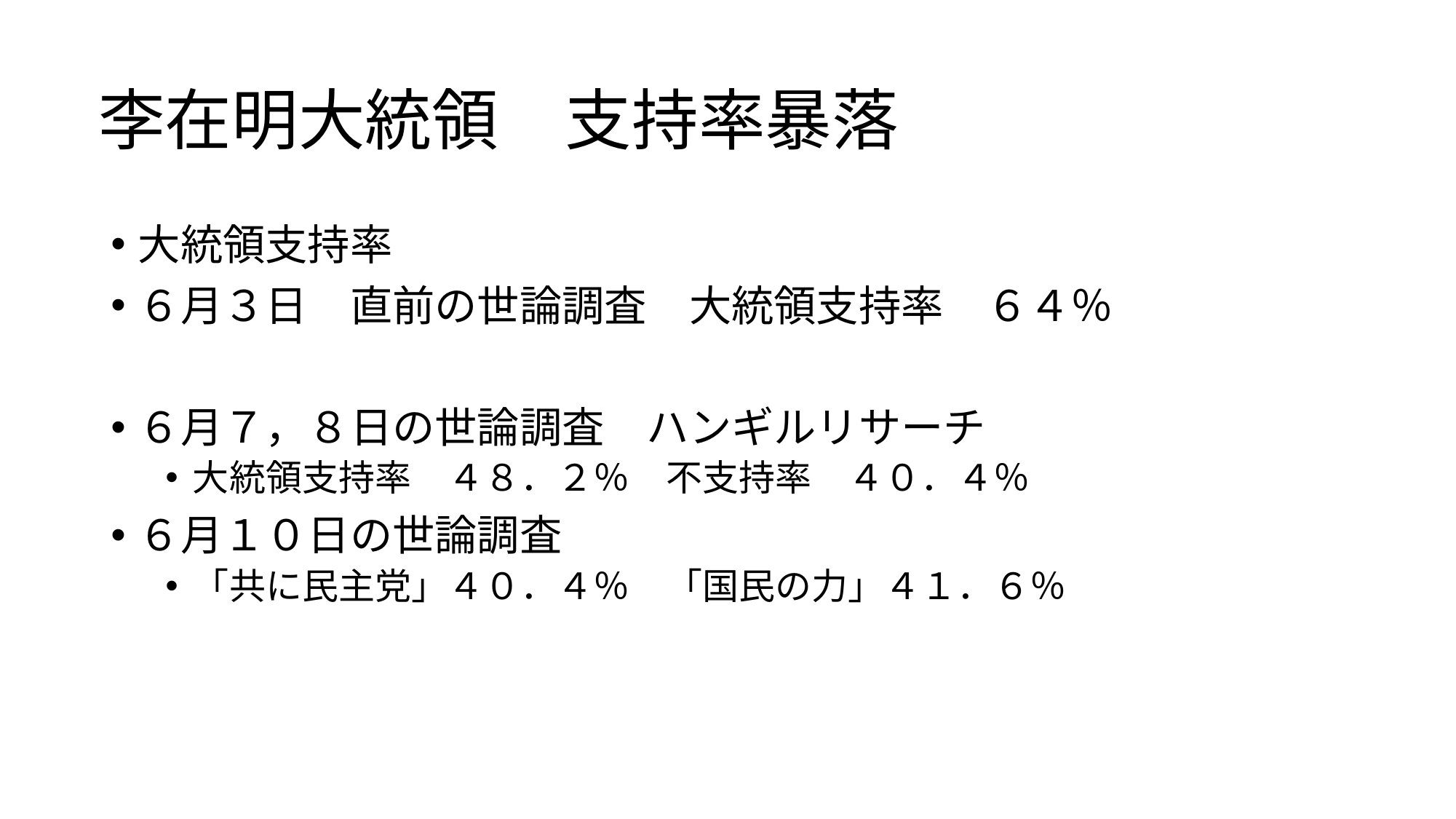

# 李在明大統領　支持率暴落
大統領支持率
６月３日　直前の世論調査　大統領支持率　６４％

６月７，８日の世論調査　ハンギルリサーチ
大統領支持率　４８．２％　不支持率　４０．４％
６月１０日の世論調査
「共に民主党」４０．４％　「国民の力」４１．６％